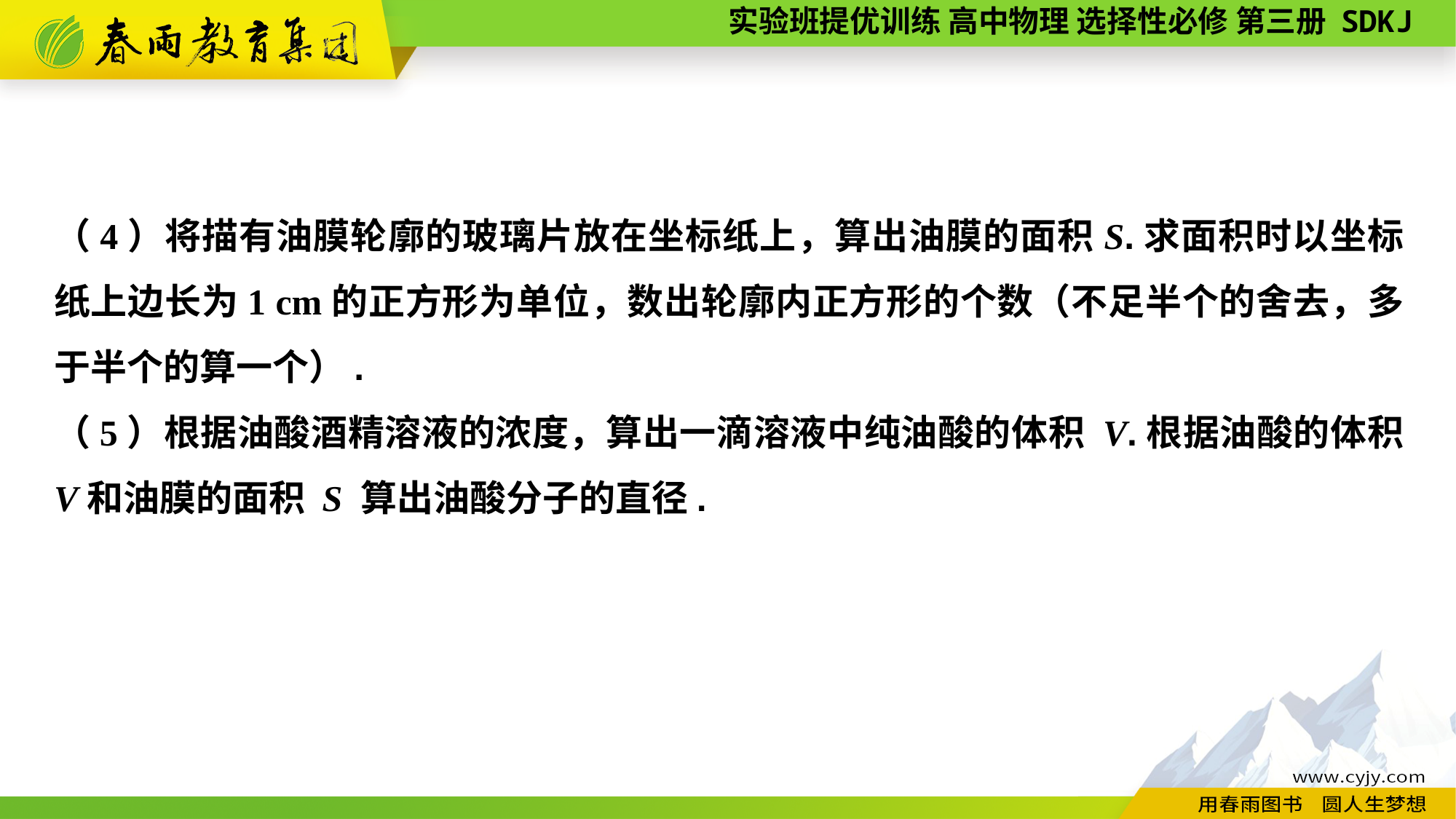

（4）将描有油膜轮廓的玻璃片放在坐标纸上，算出油膜的面积S.求面积时以坐标纸上边长为1 cm的正方形为单位，数出轮廓内正方形的个数（不足半个的舍去，多于半个的算一个）.
（5）根据油酸酒精溶液的浓度，算出一滴溶液中纯油酸的体积 V.根据油酸的体积 V和油膜的面积 S 算出油酸分子的直径.